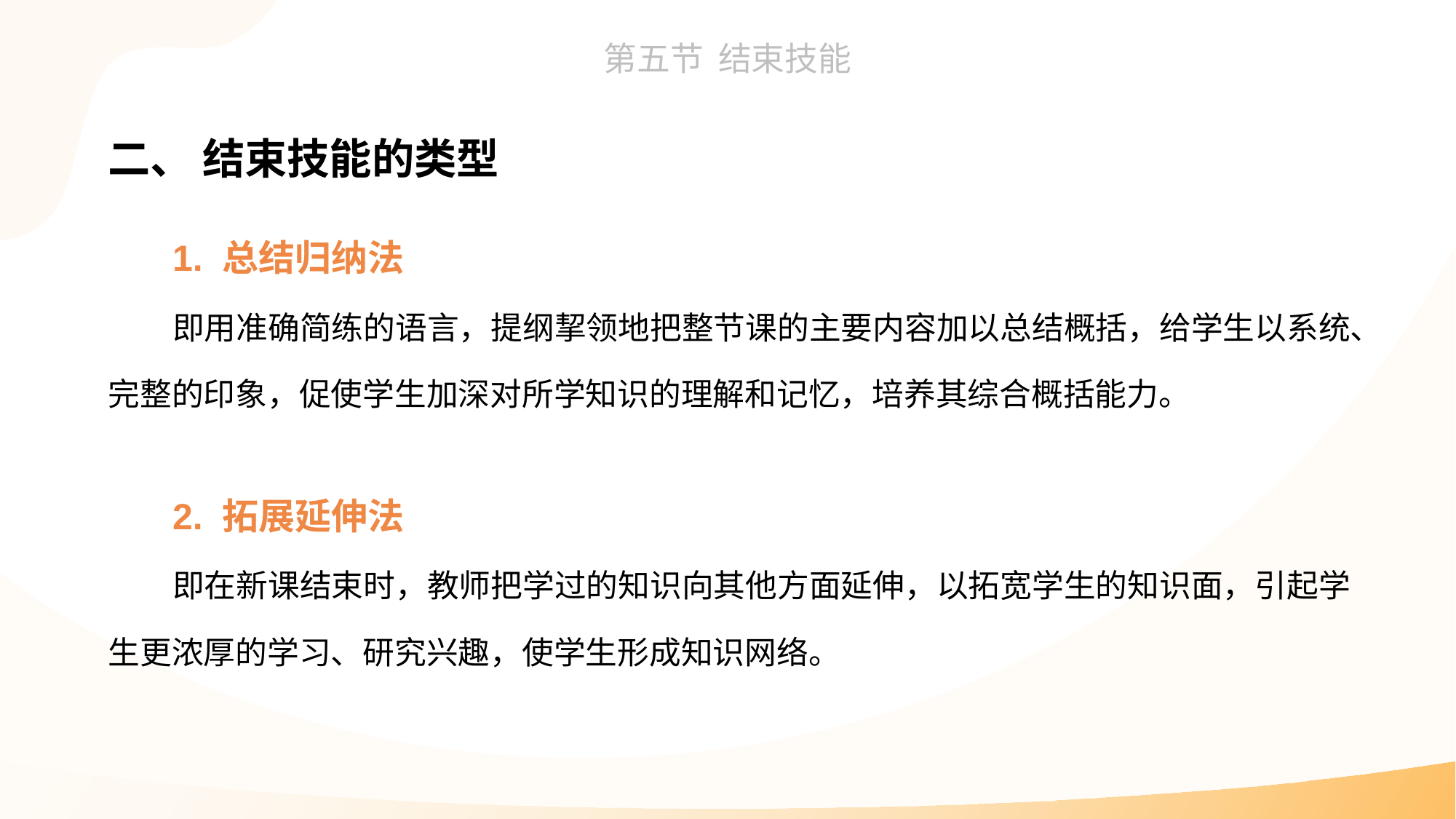

二、 结束技能的类型
1. 总结归纳法
即用准确简练的语言，提纲挈领地把整节课的主要内容加以总结概括，给学生以系统、完整的印象，促使学生加深对所学知识的理解和记忆，培养其综合概括能力。

2. 拓展延伸法
即在新课结束时，教师把学过的知识向其他方面延伸，以拓宽学生的知识面，引起学生更浓厚的学习、研究兴趣，使学生形成知识网络。